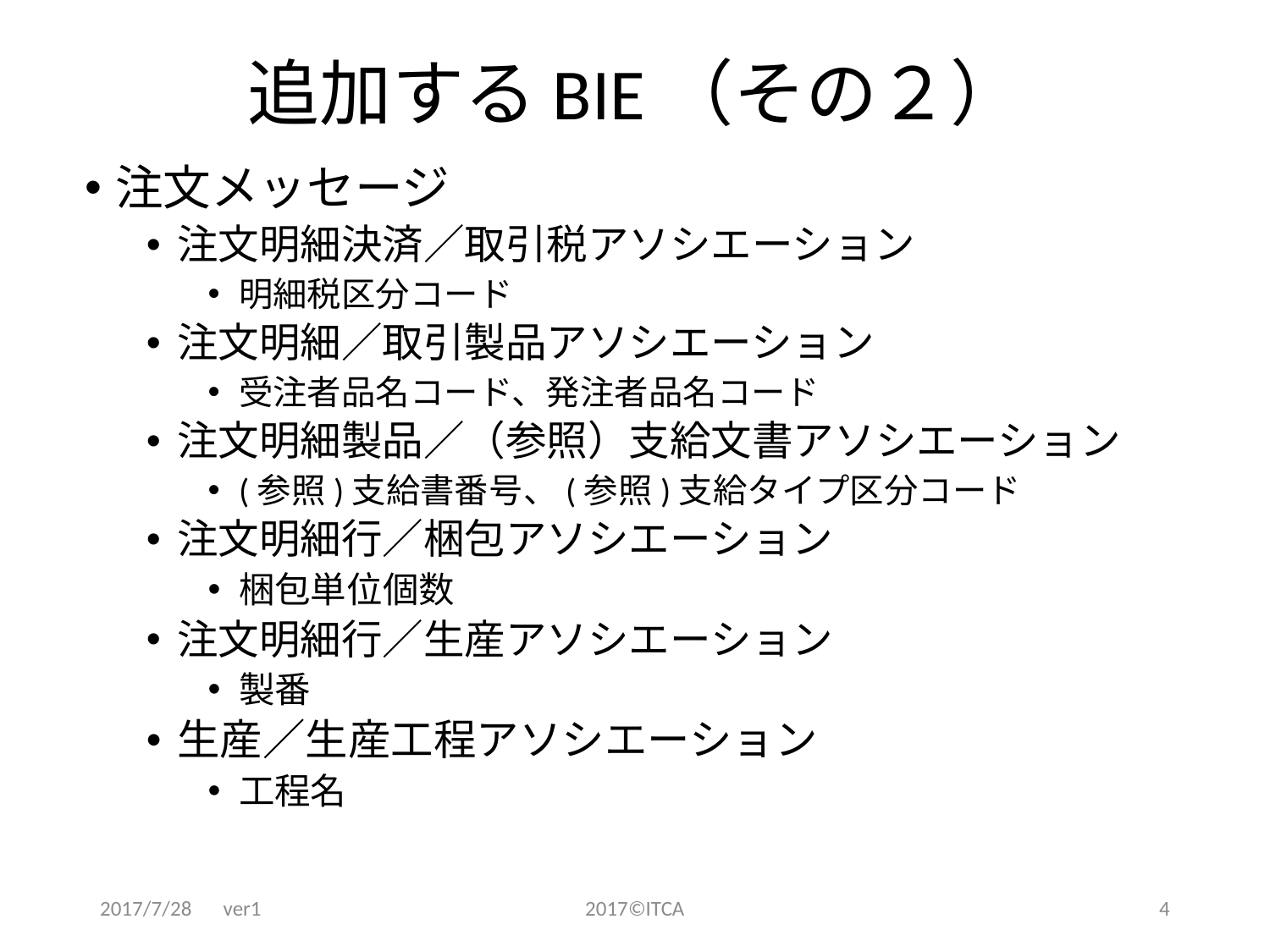

# 追加するBIE（その２）
注文メッセージ
注文明細決済／取引税アソシエーション
明細税区分コード
注文明細／取引製品アソシエーション
受注者品名コード、発注者品名コード
注文明細製品／（参照）支給文書アソシエーション
(参照)支給書番号、(参照)支給タイプ区分コード
注文明細行／梱包アソシエーション
梱包単位個数
注文明細行／生産アソシエーション
製番
生産／生産工程アソシエーション
工程名
2017/7/28　ver1
2017©ITCA
4